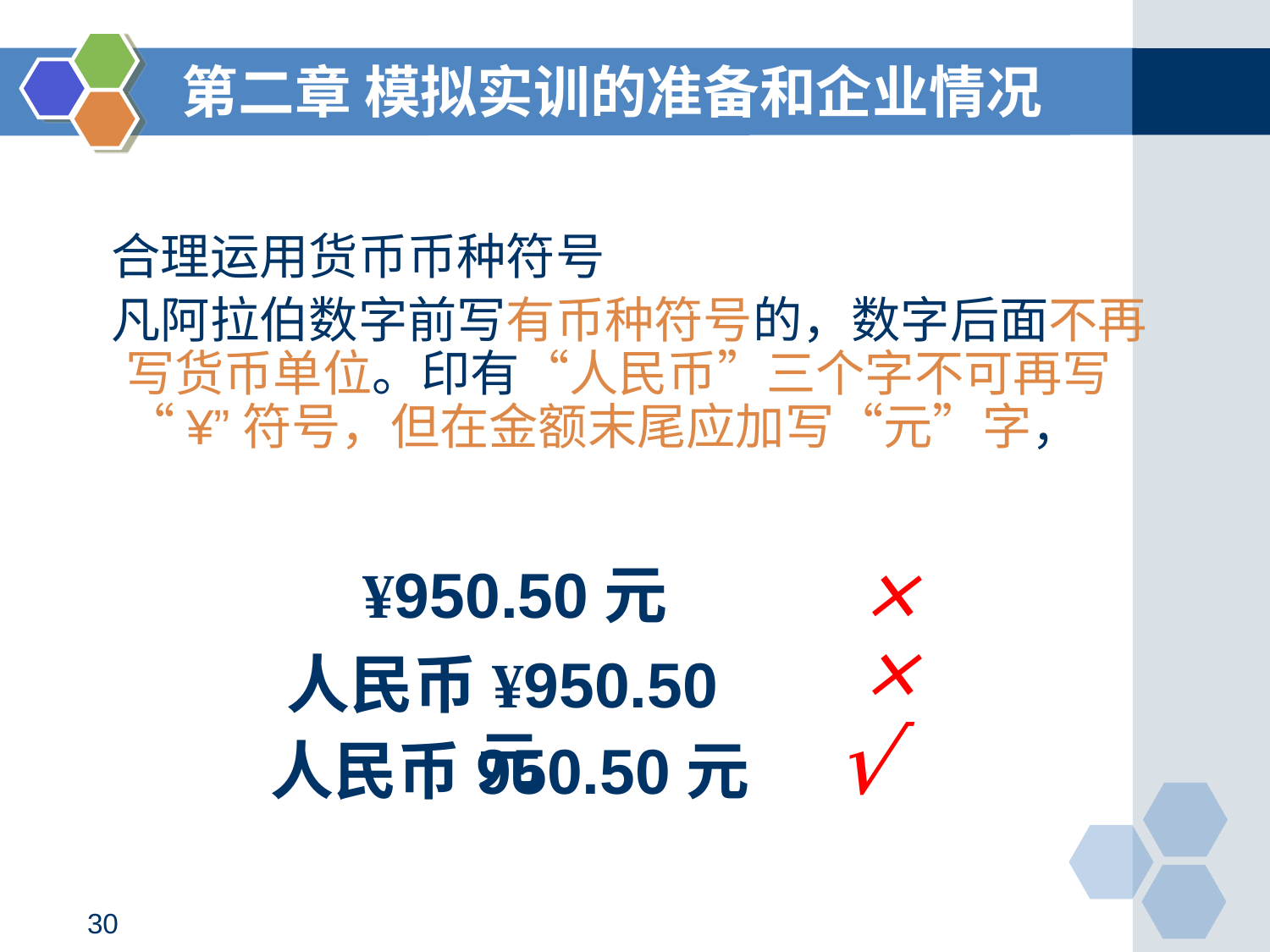

第二章 模拟实训的准备和企业情况
# 合理运用货币币种符号
  凡阿拉伯数字前写有币种符号的，数字后面不再写货币单位。印有“人民币”三个字不可再写“¥”符号，但在金额末尾应加写“元”字，
¥950.50元
×
×
人民币¥950.50元
√
人民币950.50元